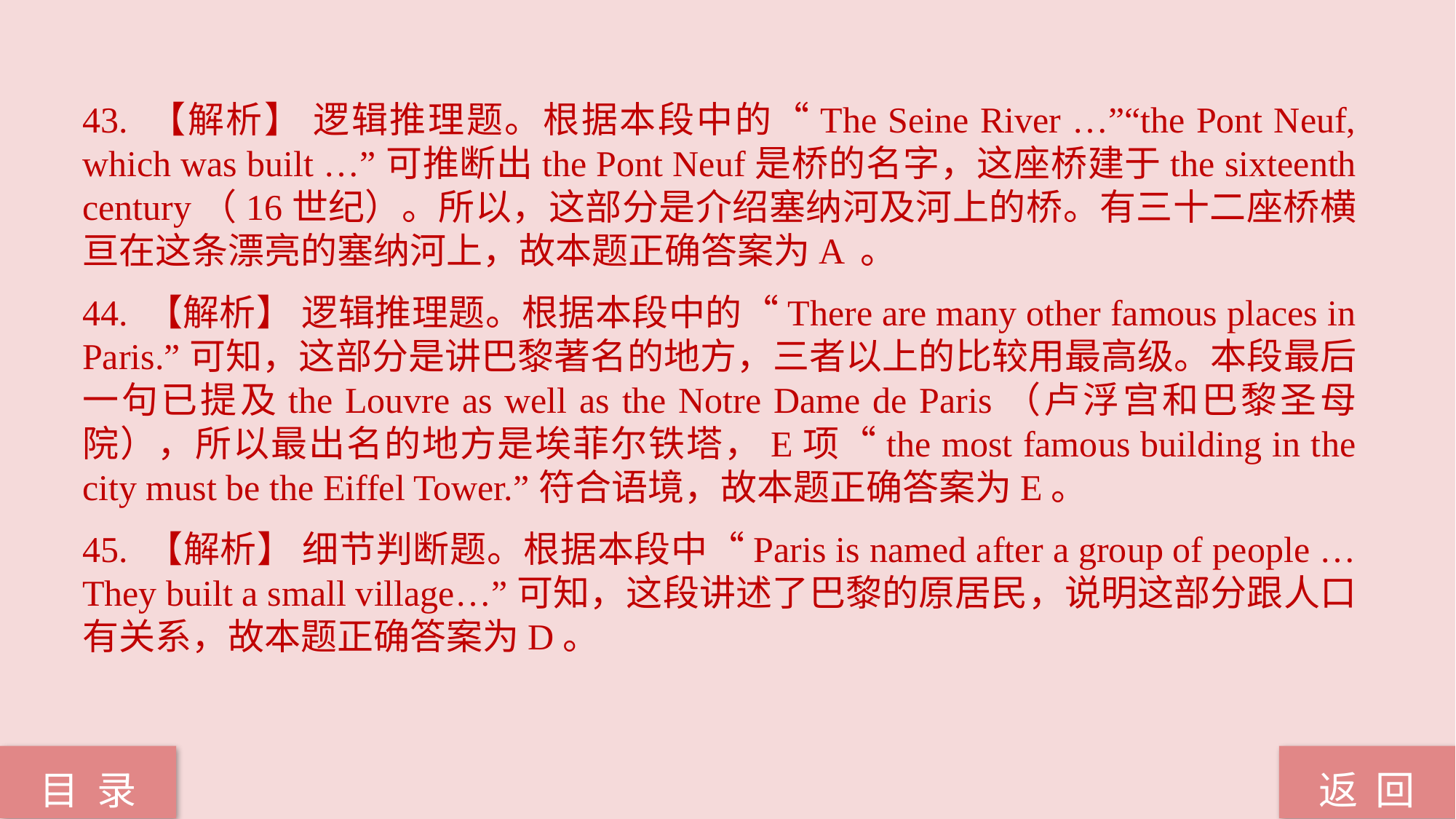

43. 【解析】 逻辑推理题。根据本段中的“The Seine River …”“the Pont Neuf, which was built …”可推断出the Pont Neuf是桥的名字，这座桥建于the sixteenth century（16世纪）。所以，这部分是介绍塞纳河及河上的桥。有三十二座桥横亘在这条漂亮的塞纳河上，故本题正确答案为A 。
44. 【解析】 逻辑推理题。根据本段中的“There are many other famous places in Paris.”可知，这部分是讲巴黎著名的地方，三者以上的比较用最高级。本段最后一句已提及the Louvre as well as the Notre Dame de Paris（卢浮宫和巴黎圣母院），所以最出名的地方是埃菲尔铁塔，E项“the most famous building in the city must be the Eiffel Tower.”符合语境，故本题正确答案为E。
45. 【解析】 细节判断题。根据本段中“Paris is named after a group of people … They built a small village…”可知，这段讲述了巴黎的原居民，说明这部分跟人口有关系，故本题正确答案为D。
返  回